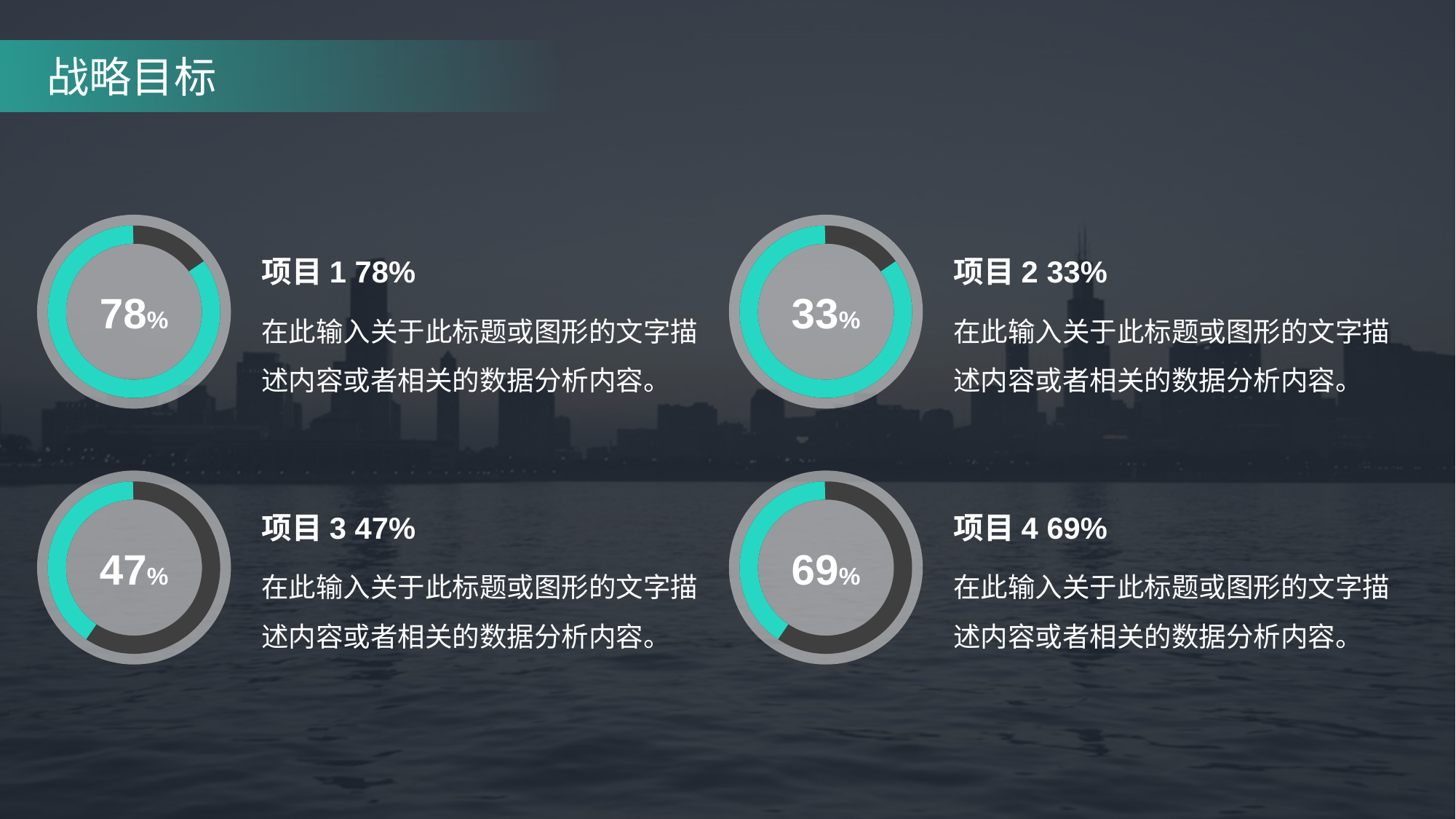

# 战略目标

78%

33%

项目1 78%
在此输入关于此标题或图形的文字描述内容或者相关的数据分析内容。
项目2 33%
在此输入关于此标题或图形的文字描述内容或者相关的数据分析内容。

47%

69%

项目3 47%
在此输入关于此标题或图形的文字描述内容或者相关的数据分析内容。
项目4 69%
在此输入关于此标题或图形的文字描述内容或者相关的数据分析内容。